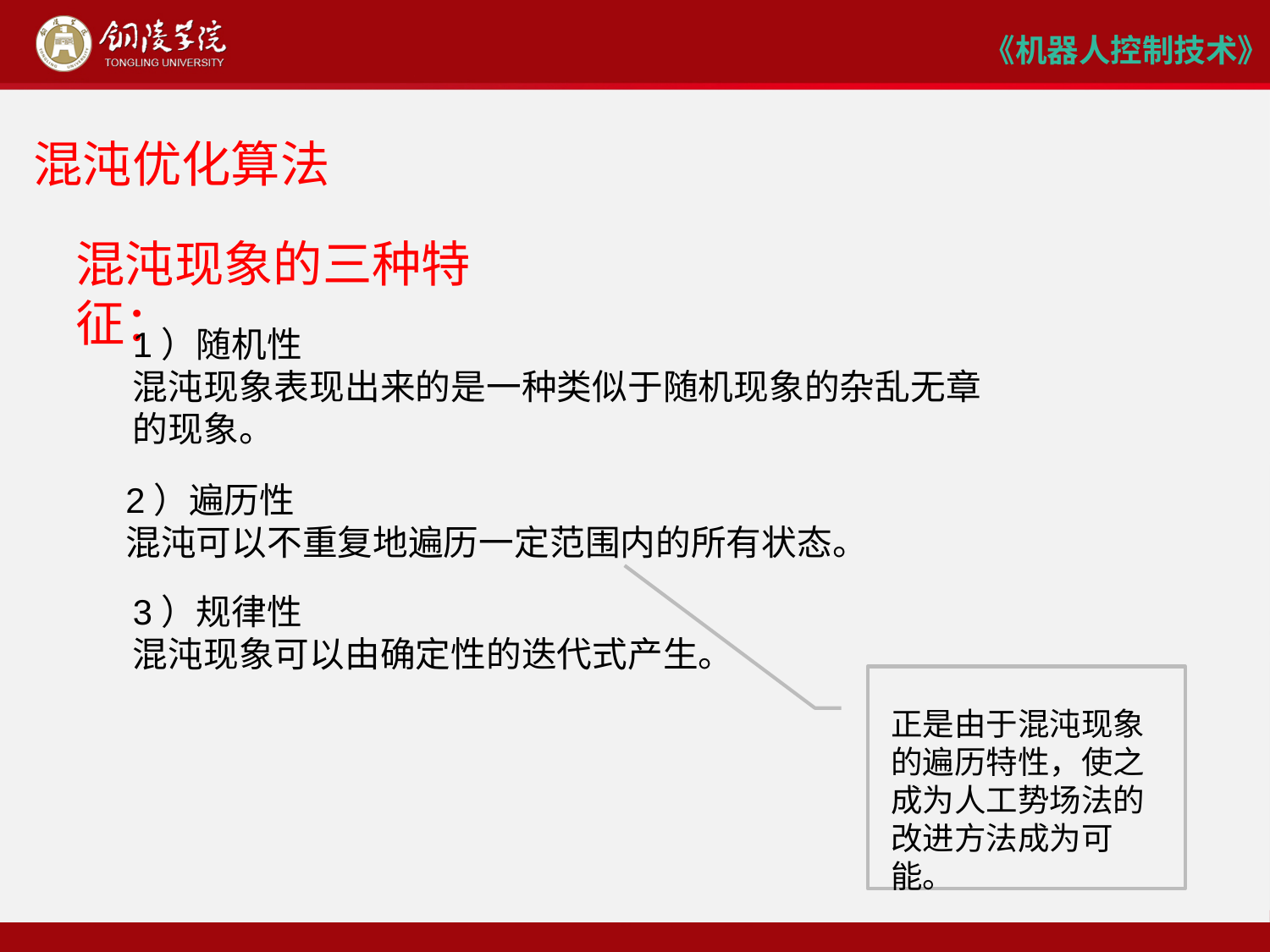

# 混沌优化算法
混沌现象的三种特征：
1）随机性
混沌现象表现出来的是一种类似于随机现象的杂乱无章的现象。
2）遍历性
混沌可以不重复地遍历一定范围内的所有状态。
3）规律性
混沌现象可以由确定性的迭代式产生。

正是由于混沌现象的遍历特性，使之成为人工势场法的改进方法成为可能。